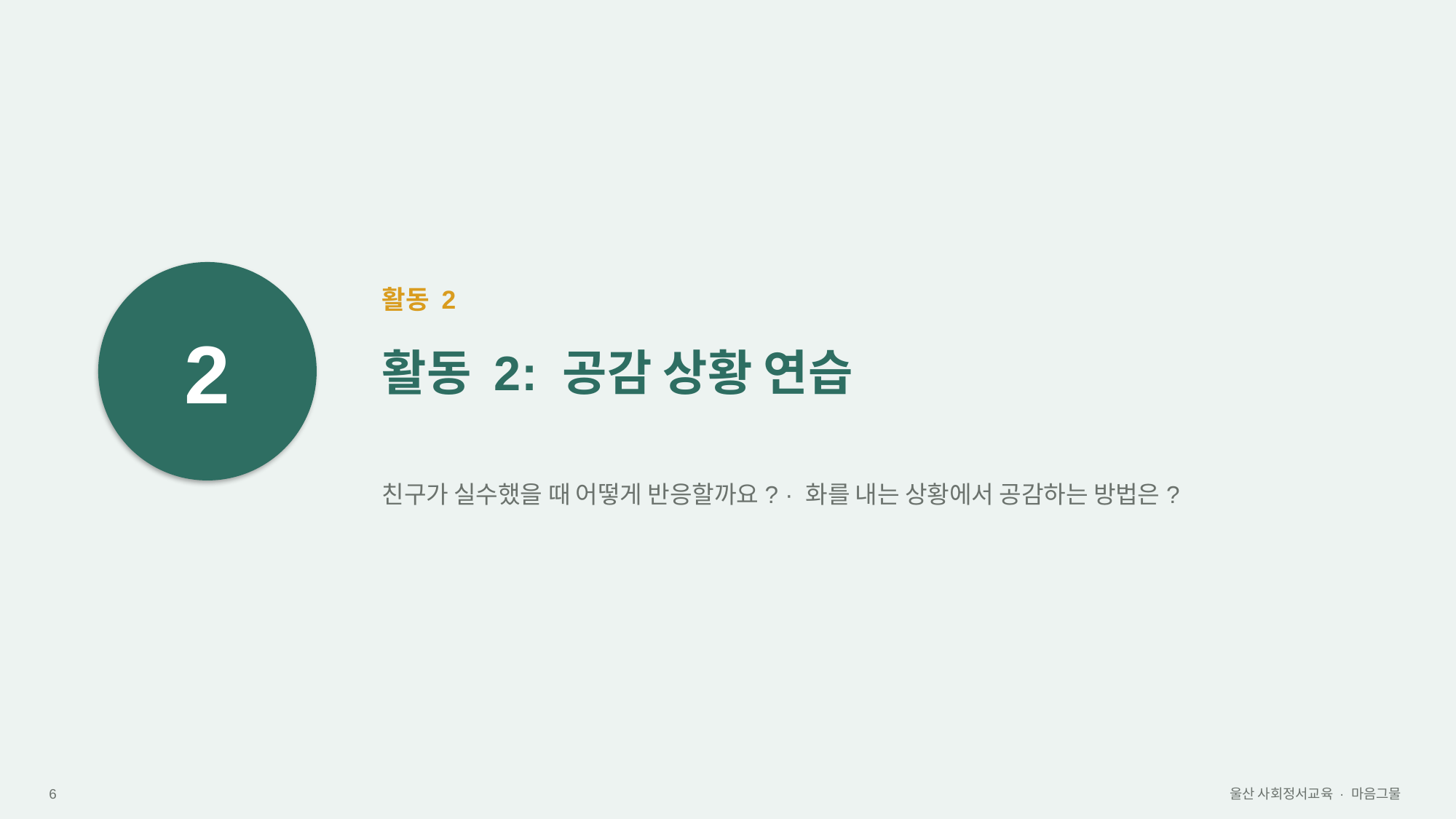

2
활동 2
활동 2: 공감 상황 연습
친구가 실수했을 때 어떻게 반응할까요? · 화를 내는 상황에서 공감하는 방법은?
6
울산 사회정서교육 · 마음그물